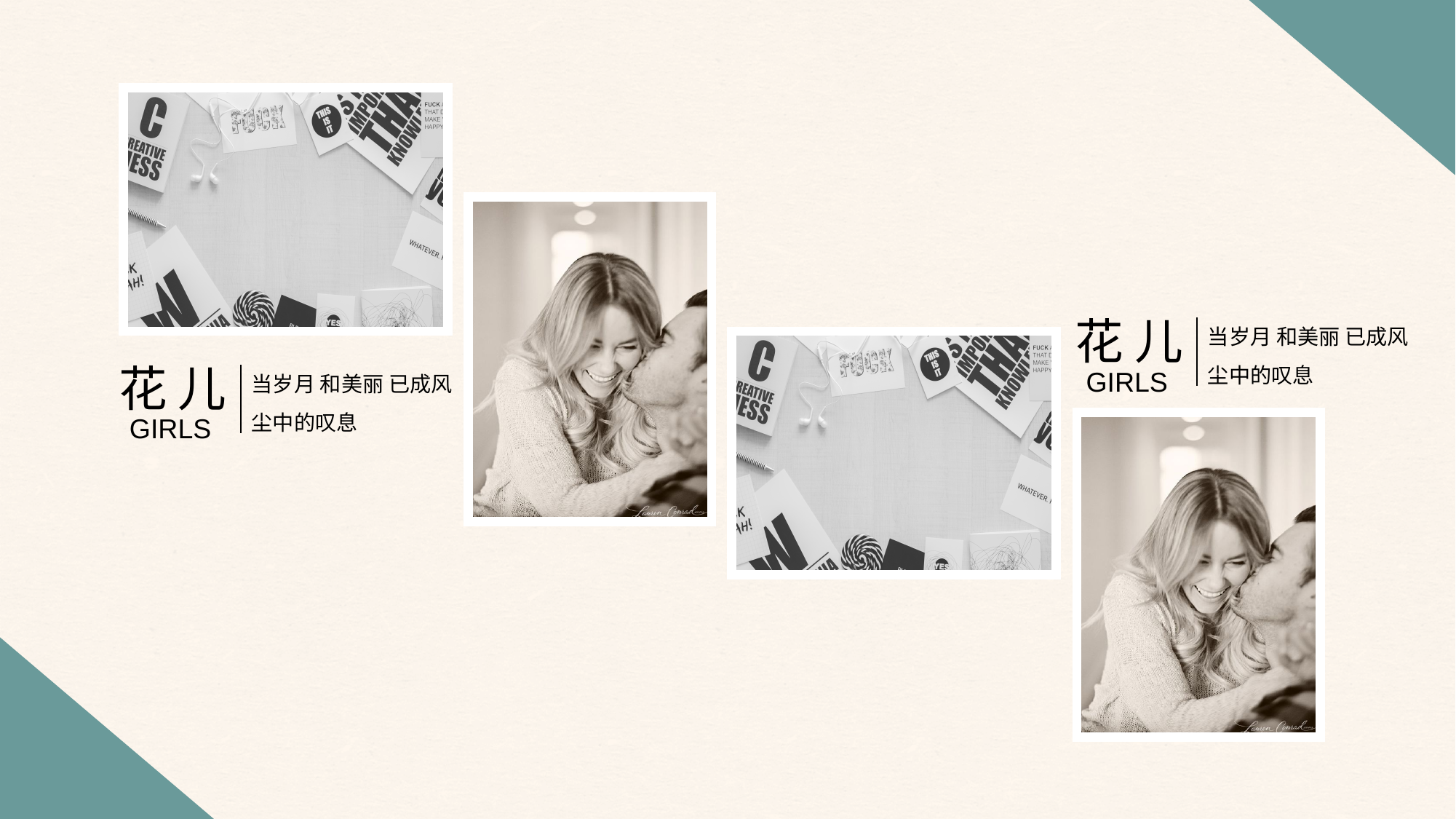

花 儿
当岁月 和美丽 已成风尘中的叹息

GIRLS

花 儿
当岁月 和美丽 已成风尘中的叹息
GIRLS